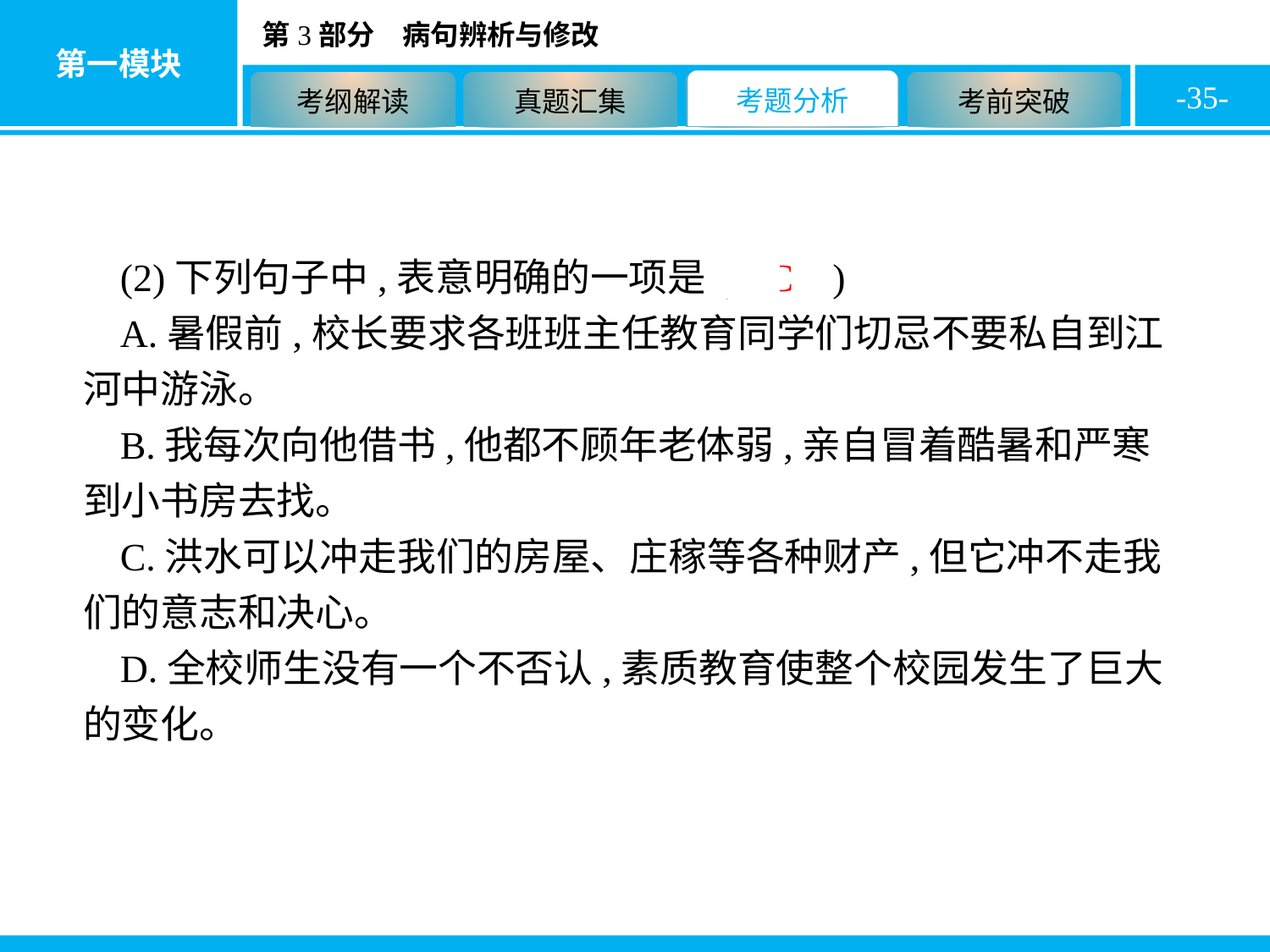

-35-
(2)下列句子中,表意明确的一项是(    C    )
A.暑假前,校长要求各班班主任教育同学们切忌不要私自到江河中游泳。
B.我每次向他借书,他都不顾年老体弱,亲自冒着酷暑和严寒到小书房去找。
C.洪水可以冲走我们的房屋、庄稼等各种财产,但它冲不走我们的意志和决心。
D.全校师生没有一个不否认,素质教育使整个校园发生了巨大的变化。